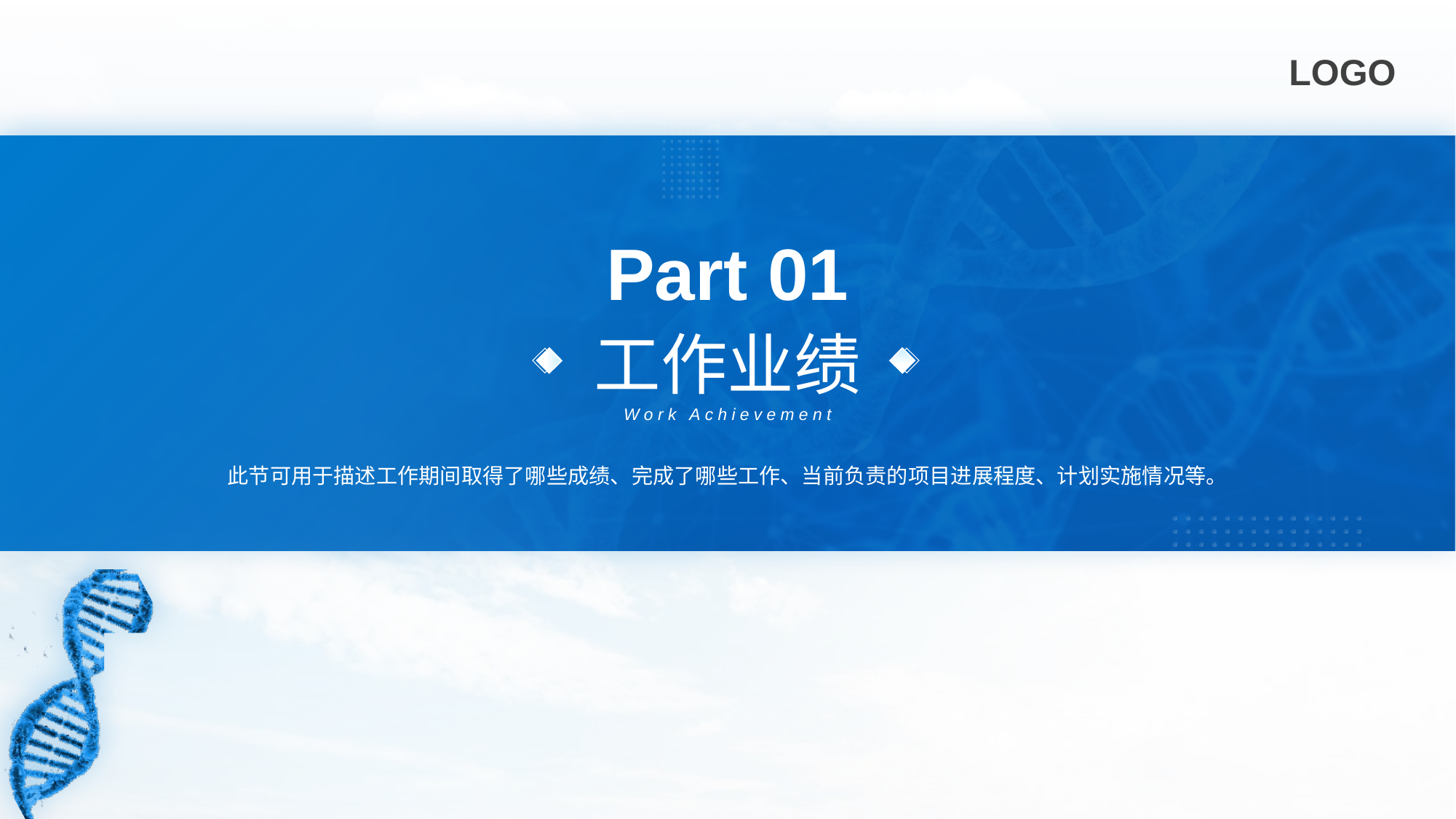

Part 01
工作业绩

Work Achievement
此节可用于描述工作期间取得了哪些成绩、完成了哪些工作、当前负责的项目进展程度、计划实施情况等。